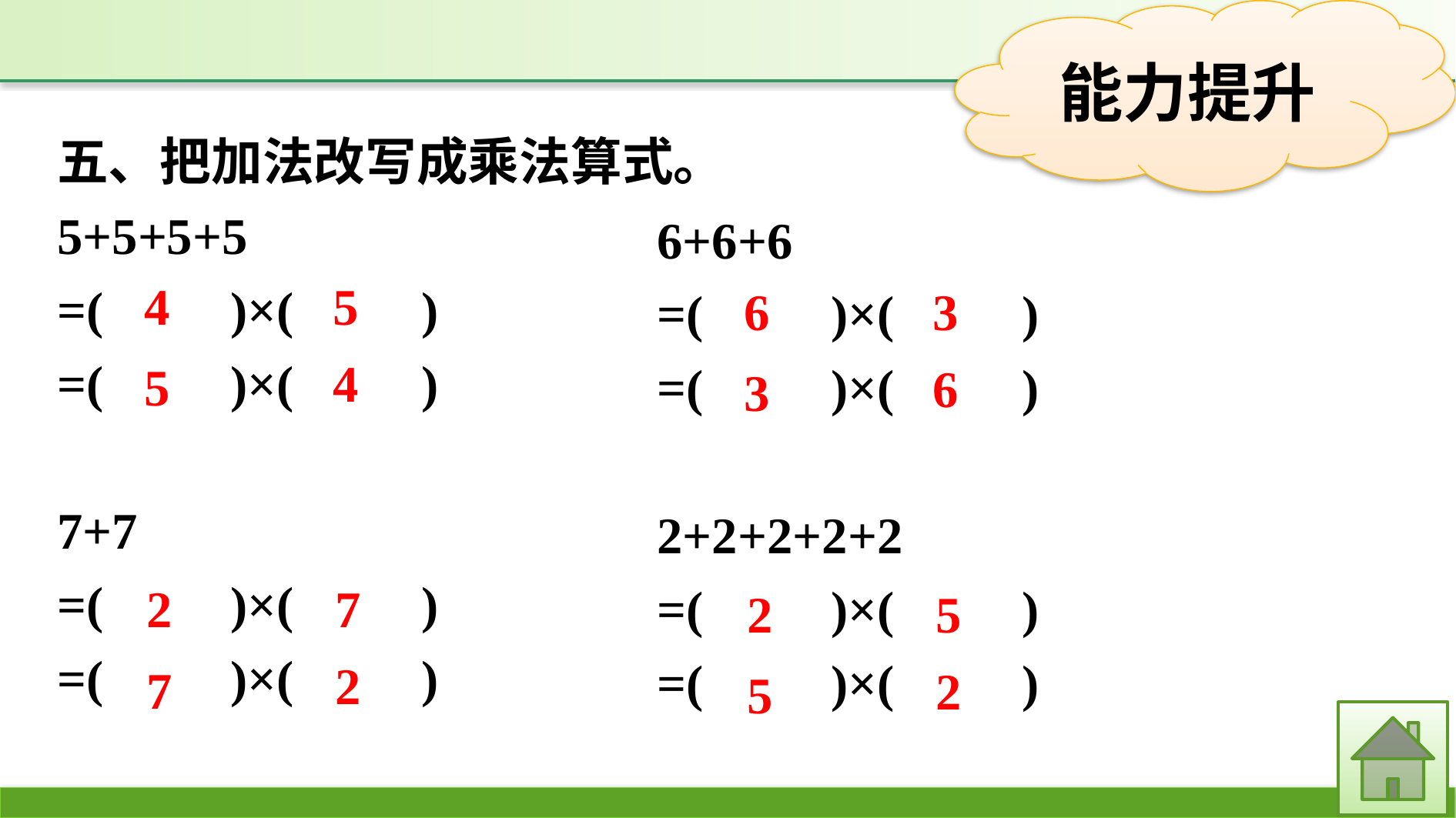

五、把加法改写成乘法算式。
5+5+5+5
=(　　)×(　　)
=(　　)×(　　)

7+7
=(　　)×(　　)
=(　　)×(　　)
6+6+6
=(　　)×(　　)
=(　　)×(　　)

2+2+2+2+2
=(　　)×(　　)
=(　　)×(　　)
4
5
6
3
4
5
6
3
2
7
2
5
2
7
2
5